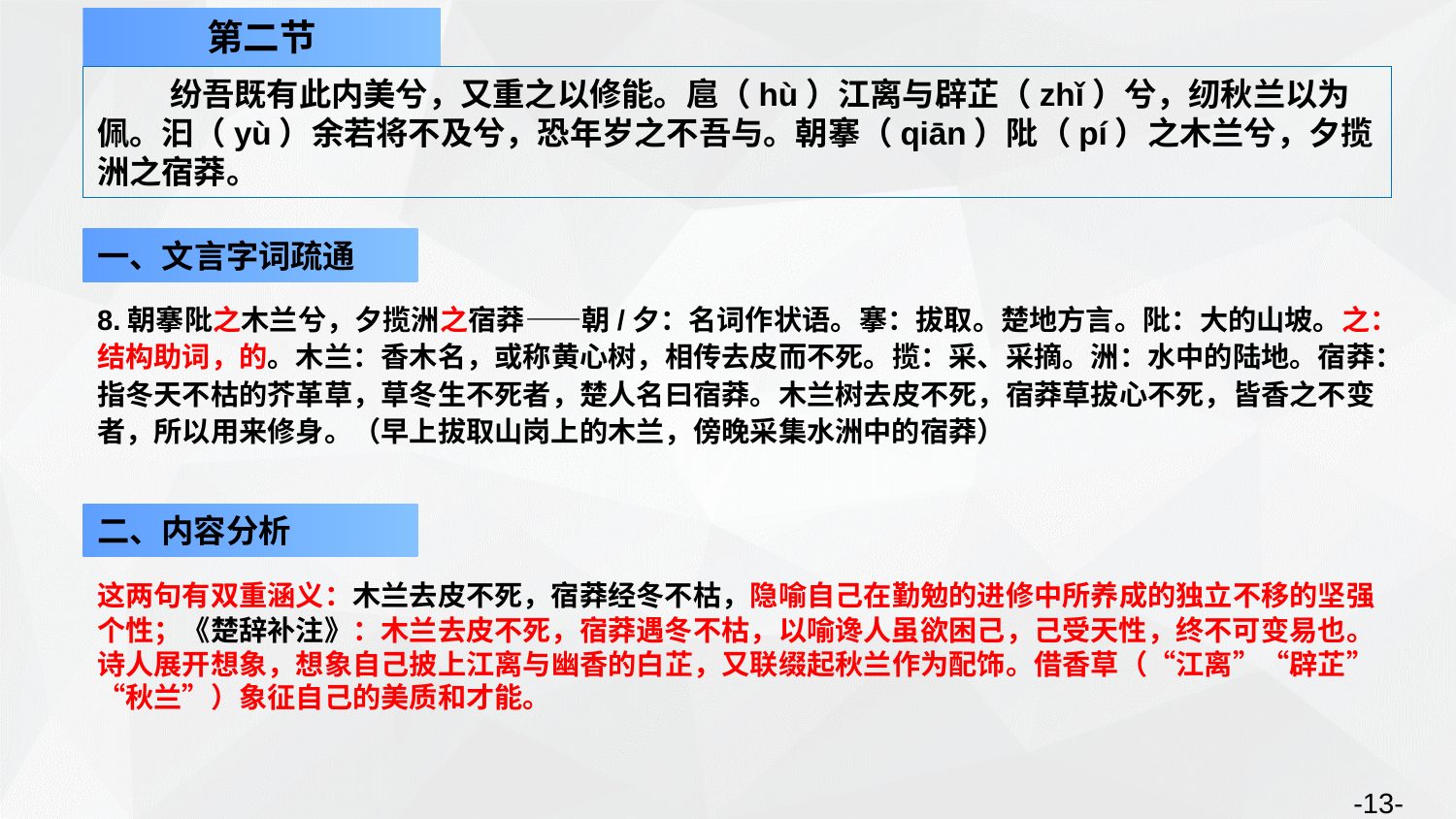

第二节
纷吾既有此内美兮，又重之以修能。扈（hù）江离与辟芷（zhǐ）兮，纫秋兰以为佩。汩（yù）余若将不及兮，恐年岁之不吾与。朝搴（qiān）阰（pí）之木兰兮，夕揽洲之宿莽。
一、文言字词疏通
8.朝搴阰之木兰兮，夕揽洲之宿莽——朝/夕：名词作状语。搴：拔取。楚地方言。阰：大的山坡。之：结构助词，的。木兰：香木名，或称黄心树，相传去皮而不死。揽：采、采摘。洲：水中的陆地。宿莽：指冬天不枯的芥革草，草冬生不死者，楚人名曰宿莽。木兰树去皮不死，宿莽草拔心不死，皆香之不变者，所以用来修身。（早上拔取山岗上的木兰，傍晚采集水洲中的宿莽）
二、内容分析
这两句有双重涵义：木兰去皮不死，宿莽经冬不枯，隐喻自己在勤勉的进修中所养成的独立不移的坚强个性；《楚辞补注》：木兰去皮不死，宿莽遇冬不枯，以喻谗人虽欲困己，己受天性，终不可变易也。诗人展开想象，想象自己披上江离与幽香的白芷，又联缀起秋兰作为配饰。借香草（“江离”“辟芷”“秋兰”）象征自己的美质和才能。
-13-